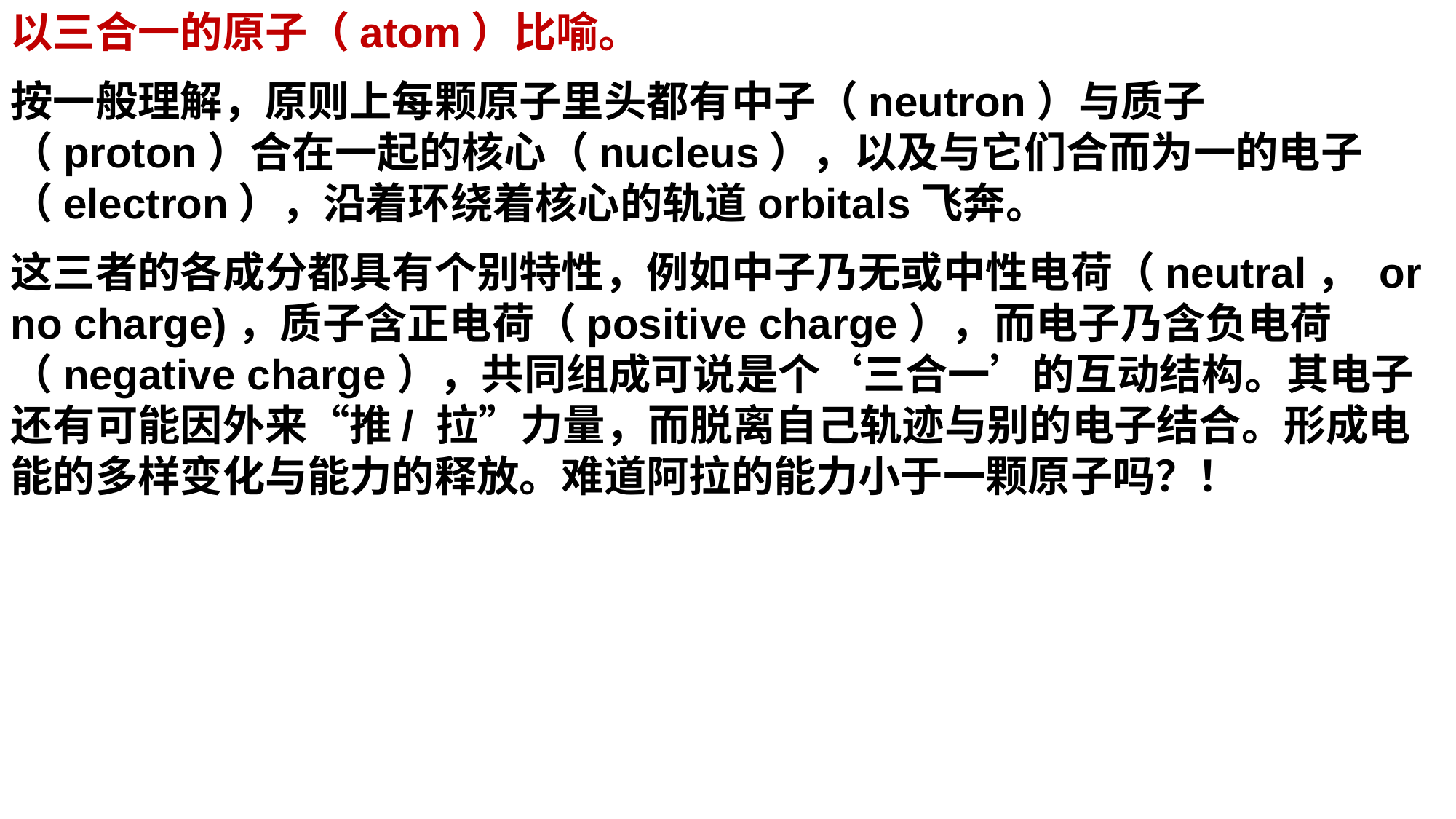

以三合一的原子（atom）比喻。
按一般理解，原则上每颗原子里头都有中子（neutron）与质子（proton）合在一起的核心（nucleus），以及与它们合而为一的电子（electron），沿着环绕着核心的轨道orbitals飞奔。
这三者的各成分都具有个别特性，例如中子乃无或中性电荷（neutral， or no charge)，质子含正电荷（positive charge），而电子乃含负电荷（negative charge），共同组成可说是个‘三合一’的互动结构。其电子还有可能因外来“推/ 拉”力量，而脱离自己轨迹与别的电子结合。形成电能的多样变化与能力的释放。难道阿拉的能力小于一颗原子吗？！